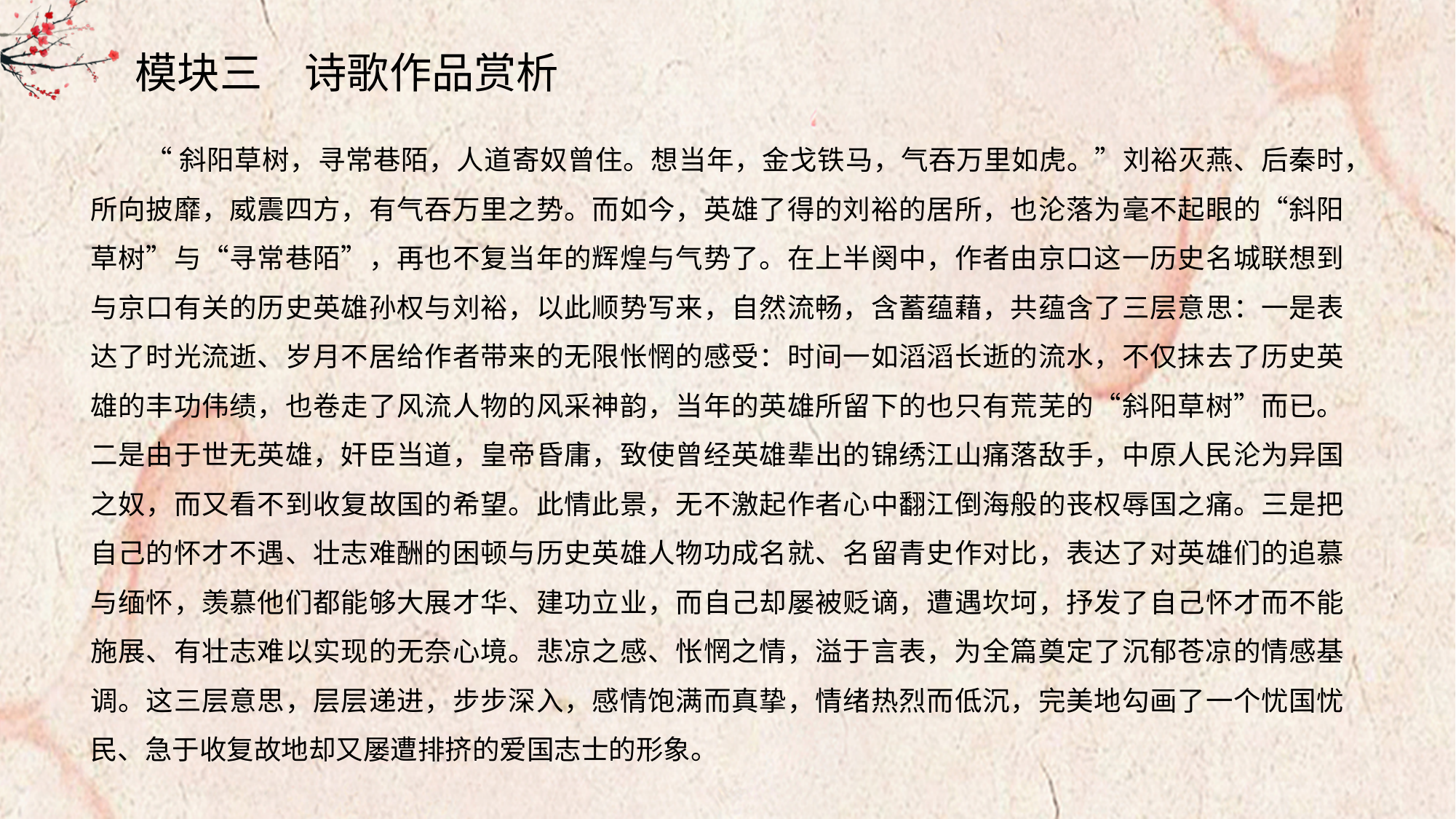

模块三　诗歌作品赏析
“斜阳草树，寻常巷陌，人道寄奴曾住。想当年，金戈铁马，气吞万里如虎。”刘裕灭燕、后秦时，所向披靡，威震四方，有气吞万里之势。而如今，英雄了得的刘裕的居所，也沦落为毫不起眼的“斜阳草树”与“寻常巷陌”，再也不复当年的辉煌与气势了。在上半阕中，作者由京口这一历史名城联想到与京口有关的历史英雄孙权与刘裕，以此顺势写来，自然流畅，含蓄蕴藉，共蕴含了三层意思：一是表达了时光流逝、岁月不居给作者带来的无限怅惘的感受：时间一如滔滔长逝的流水，不仅抹去了历史英雄的丰功伟绩，也卷走了风流人物的风采神韵，当年的英雄所留下的也只有荒芜的“斜阳草树”而已。二是由于世无英雄，奸臣当道，皇帝昏庸，致使曾经英雄辈出的锦绣江山痛落敌手，中原人民沦为异国之奴，而又看不到收复故国的希望。此情此景，无不激起作者心中翻江倒海般的丧权辱国之痛。三是把自己的怀才不遇、壮志难酬的困顿与历史英雄人物功成名就、名留青史作对比，表达了对英雄们的追慕与缅怀，羡慕他们都能够大展才华、建功立业，而自己却屡被贬谪，遭遇坎坷，抒发了自己怀才而不能施展、有壮志难以实现的无奈心境。悲凉之感、怅惘之情，溢于言表，为全篇奠定了沉郁苍凉的情感基调。这三层意思，层层递进，步步深入，感情饱满而真挚，情绪热烈而低沉，完美地勾画了一个忧国忧民、急于收复故地却又屡遭排挤的爱国志士的形象。